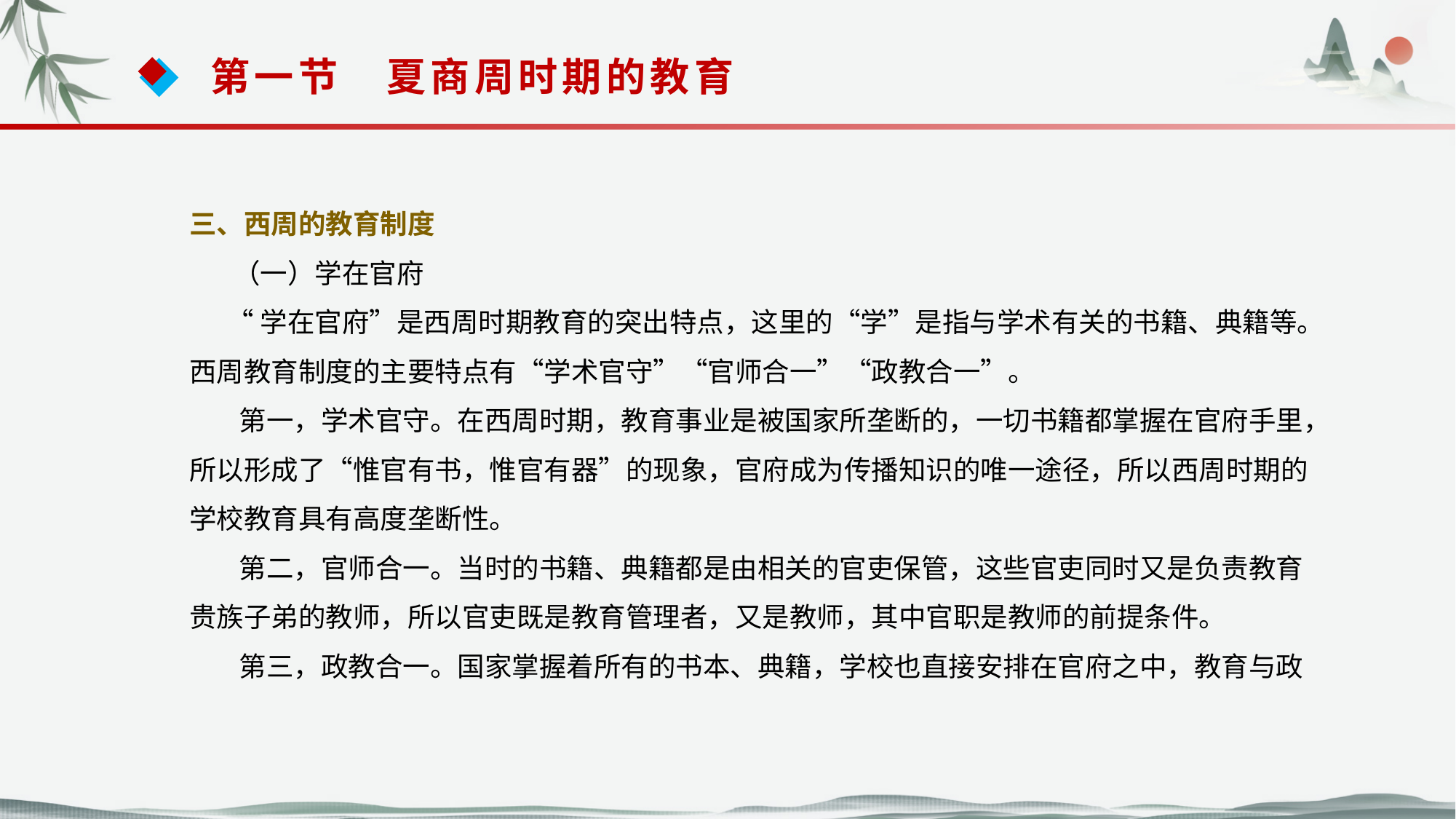

第一节　夏商周时期的教育

三、西周的教育制度
      （一）学在官府
      “学在官府”是西周时期教育的突出特点，这里的“学”是指与学术有关的书籍、典籍等。西周教育制度的主要特点有“学术官守”“官师合一”“政教合一”。
       第一，学术官守。在西周时期，教育事业是被国家所垄断的，一切书籍都掌握在官府手里，所以形成了“惟官有书，惟官有器”的现象，官府成为传播知识的唯一途径，所以西周时期的学校教育具有高度垄断性。
       第二，官师合一。当时的书籍、典籍都是由相关的官吏保管，这些官吏同时又是负责教育贵族子弟的教师，所以官吏既是教育管理者，又是教师，其中官职是教师的前提条件。
       第三，政教合一。国家掌握着所有的书本、典籍，学校也直接安排在官府之中，教育与政